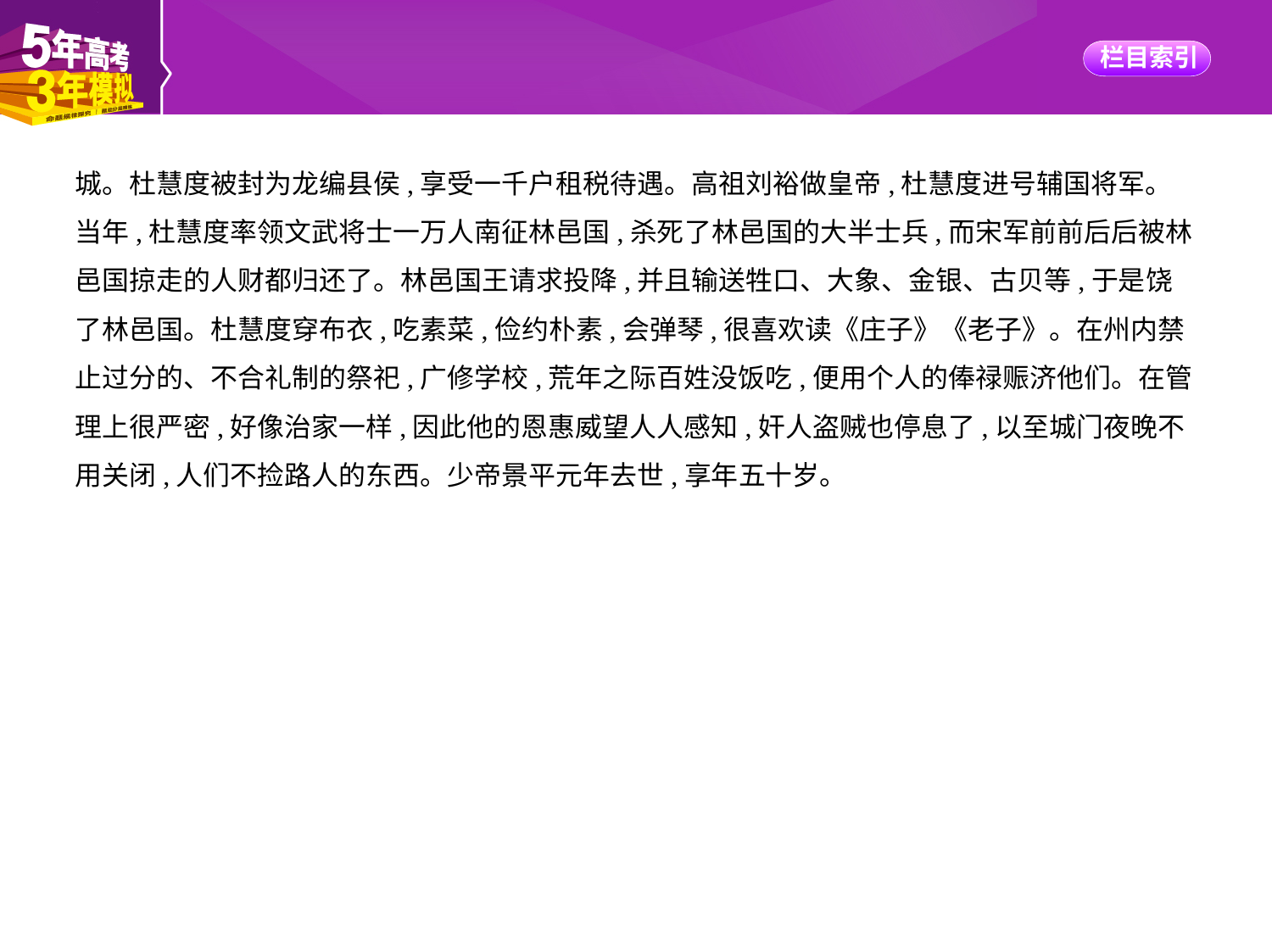

城。杜慧度被封为龙编县侯,享受一千户租税待遇。高祖刘裕做皇帝,杜慧度进号辅国将军。
当年,杜慧度率领文武将士一万人南征林邑国,杀死了林邑国的大半士兵,而宋军前前后后被林
邑国掠走的人财都归还了。林邑国王请求投降,并且输送牲口、大象、金银、古贝等,于是饶
了林邑国。杜慧度穿布衣,吃素菜,俭约朴素,会弹琴,很喜欢读《庄子》《老子》。在州内禁
止过分的、不合礼制的祭祀,广修学校,荒年之际百姓没饭吃,便用个人的俸禄赈济他们。在管
理上很严密,好像治家一样,因此他的恩惠威望人人感知,奸人盗贼也停息了,以至城门夜晚不
用关闭,人们不捡路人的东西。少帝景平元年去世,享年五十岁。